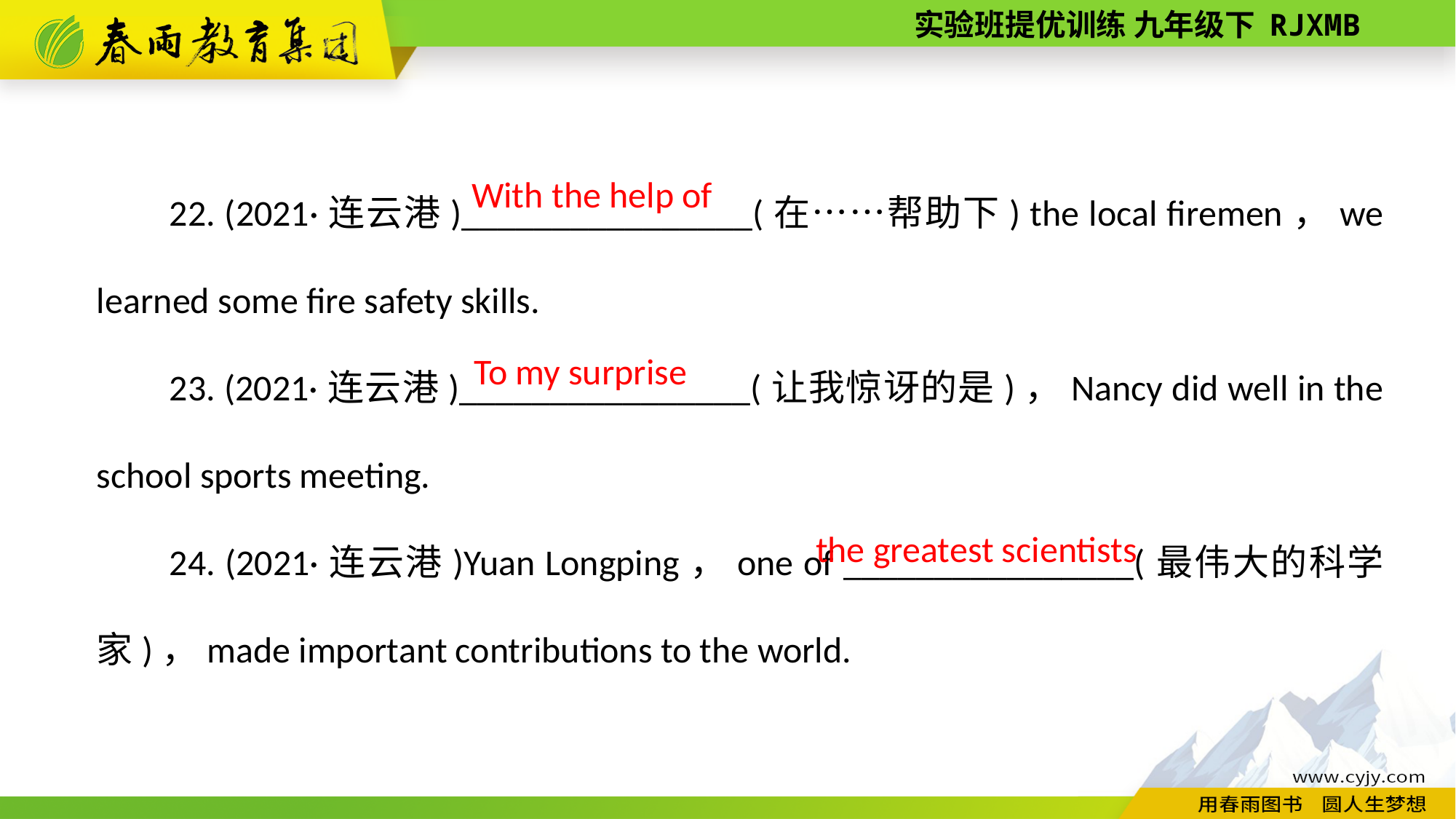

22. (2021·连云港)________________(在……帮助下) the local firemen，we learned some fire safety skills.
23. (2021·连云港)________________(让我惊讶的是)，Nancy did well in the school sports meeting.
24. (2021·连云港)Yuan Longping，one of ________________(最伟大的科学家)，made important contributions to the world.
With the help of
To my surprise
the greatest scientists